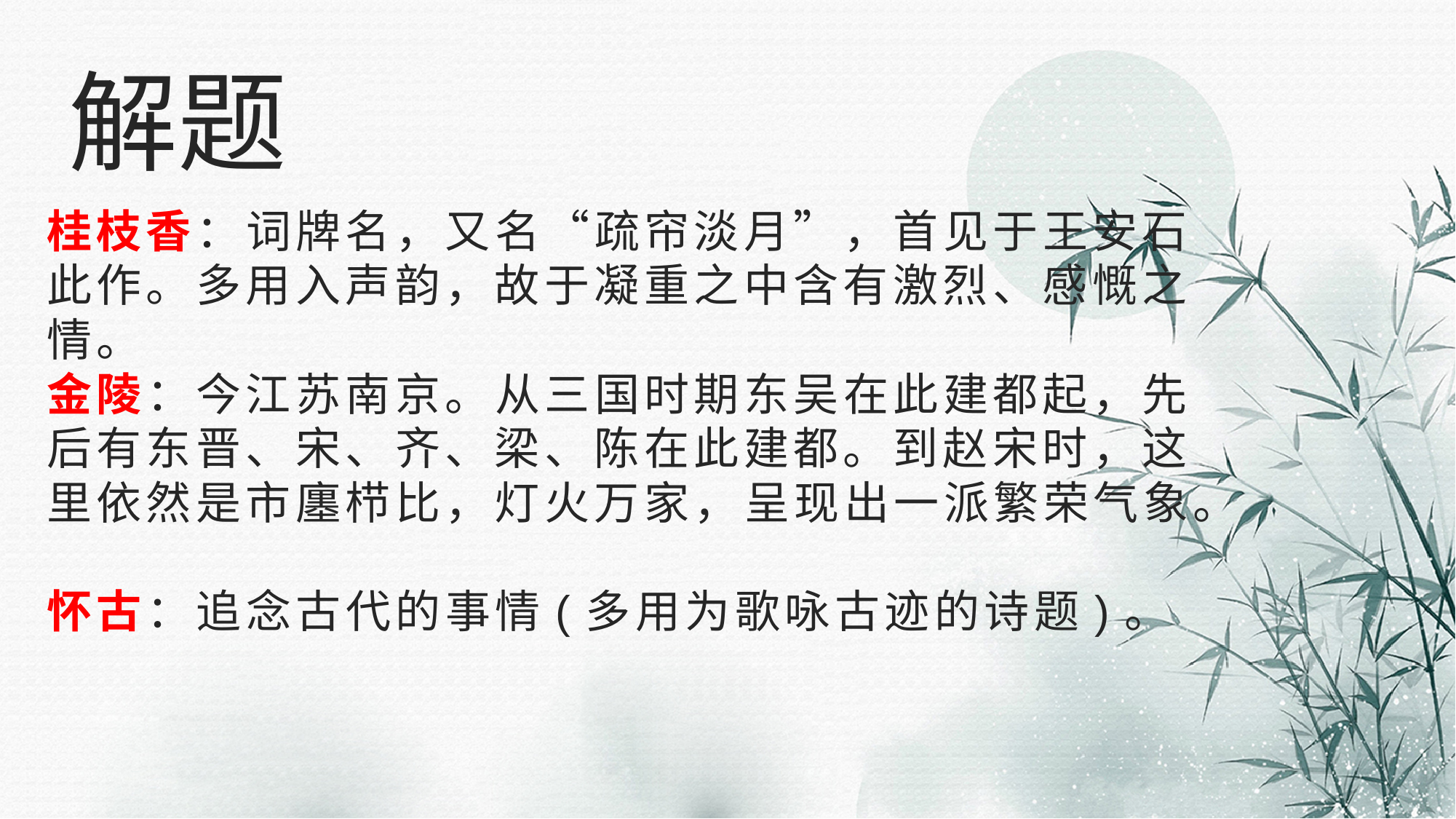

解题
# 桂枝香：词牌名，又名“疏帘淡月”，首见于王安石此作。多用入声韵，故于凝重之中含有激烈、感慨之情。 金陵：今江苏南京。从三国时期东吴在此建都起，先后有东晋、宋、齐、梁、陈在此建都。到赵宋时，这里依然是市廛栉比，灯火万家，呈现出一派繁荣气象。 怀古：追念古代的事情(多用为歌咏古迹的诗题)。